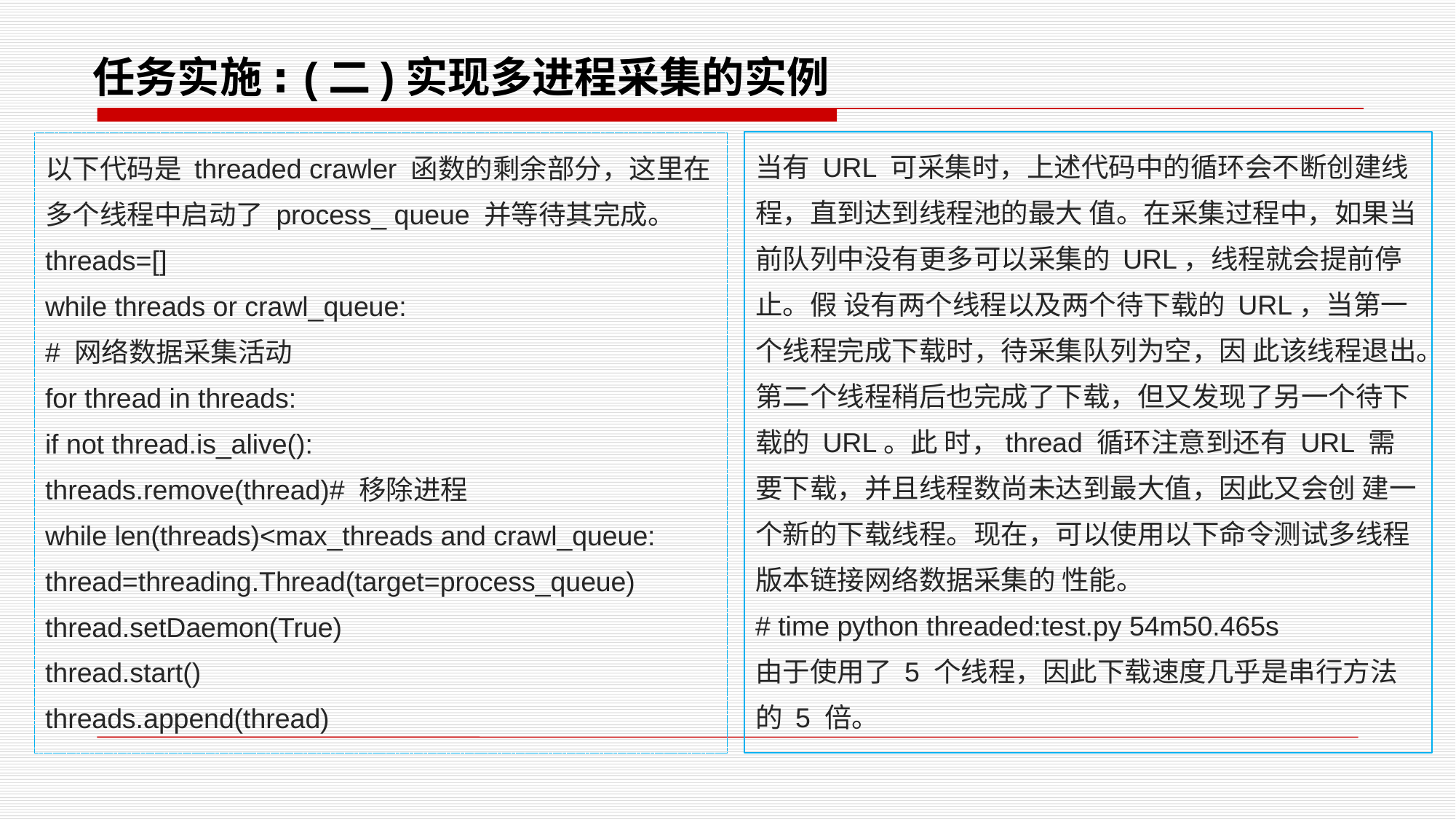

# 任务实施: (二)实现多进程采集的实例
当有 URL 可采集时，上述代码中的循环会不断创建线程，直到达到线程池的最大 值。在采集过程中，如果当前队列中没有更多可以采集的 URL，线程就会提前停止。假 设有两个线程以及两个待下载的 URL，当第一个线程完成下载时，待采集队列为空，因 此该线程退出。第二个线程稍后也完成了下载，但又发现了另一个待下载的 URL。此 时，thread 循环注意到还有 URL 需要下载，并且线程数尚未达到最大值，因此又会创 建一个新的下载线程。现在，可以使用以下命令测试多线程版本链接网络数据采集的 性能。
# time python threaded:test.py 54m50.465s
由于使用了 5 个线程，因此下载速度几乎是串行方法的 5 倍。
以下代码是 threaded crawler 函数的剩余部分，这里在多个线程中启动了 process_ queue 并等待其完成。
threads=[]
while threads or crawl_queue:
# 网络数据采集活动
for thread in threads:
if not thread.is_alive():
threads.remove(thread)# 移除进程
while len(threads)<max_threads and crawl_queue:
thread=threading.Thread(target=process_queue)
thread.setDaemon(True)
thread.start()
threads.append(thread)